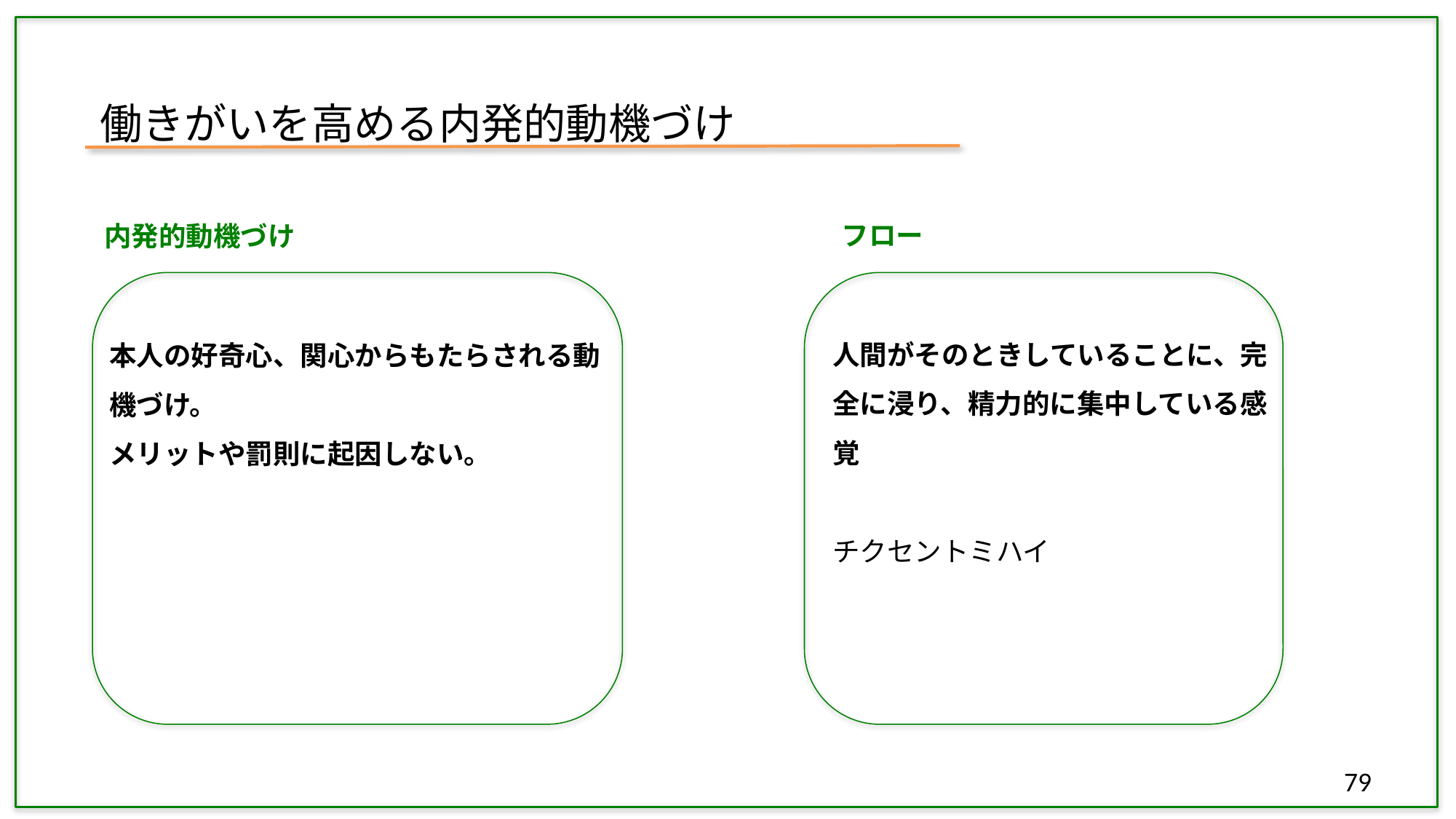

働きがいを高める内発的動機づけ
フロー
内発的動機づけ

人間がそのときしていることに、完全に浸り、精力的に集中している感覚

チクセントミハイ
本人の好奇心、関心からもたらされる動機づけ。
メリットや罰則に起因しない。
79